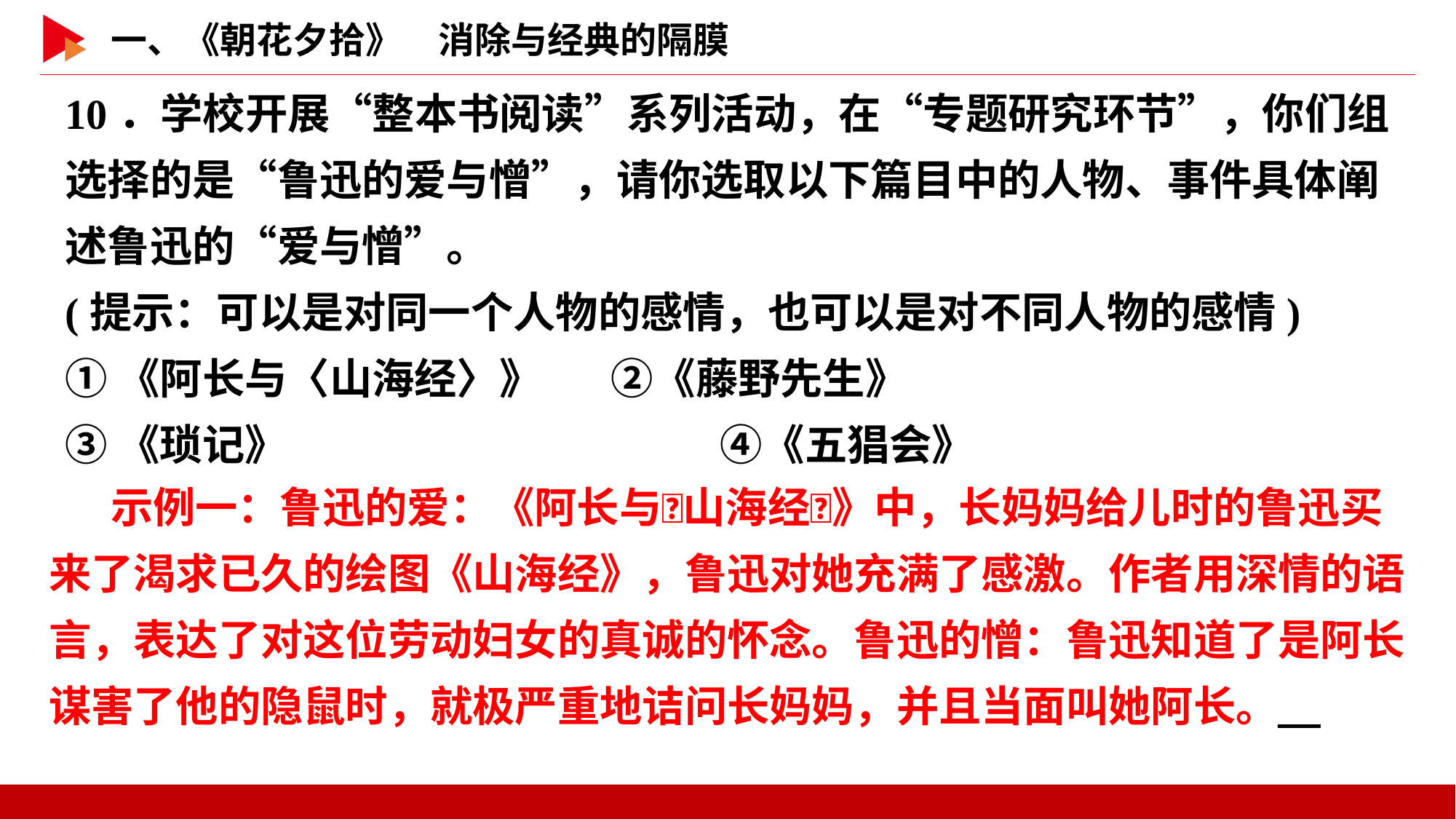

10．学校开展“整本书阅读”系列活动，在“专题研究环节”，你们组选择的是“鲁迅的爱与憎”，请你选取以下篇目中的人物、事件具体阐述鲁迅的“爱与憎”。
(提示：可以是对同一个人物的感情，也可以是对不同人物的感情)
①《阿长与〈山海经〉》　	②《藤野先生》
③《琐记》				④《五猖会》

　  示例一：鲁迅的爱：《阿长与􀎮山海经􀎯》中，长妈妈给儿时的鲁迅买来了渴求已久的绘图《山海经》，鲁迅对她充满了感激。作者用深情的语言，表达了对这位劳动妇女的真诚的怀念。鲁迅的憎：鲁迅知道了是阿长谋害了他的隐鼠时，就极严重地诘问长妈妈，并且当面叫她阿长。